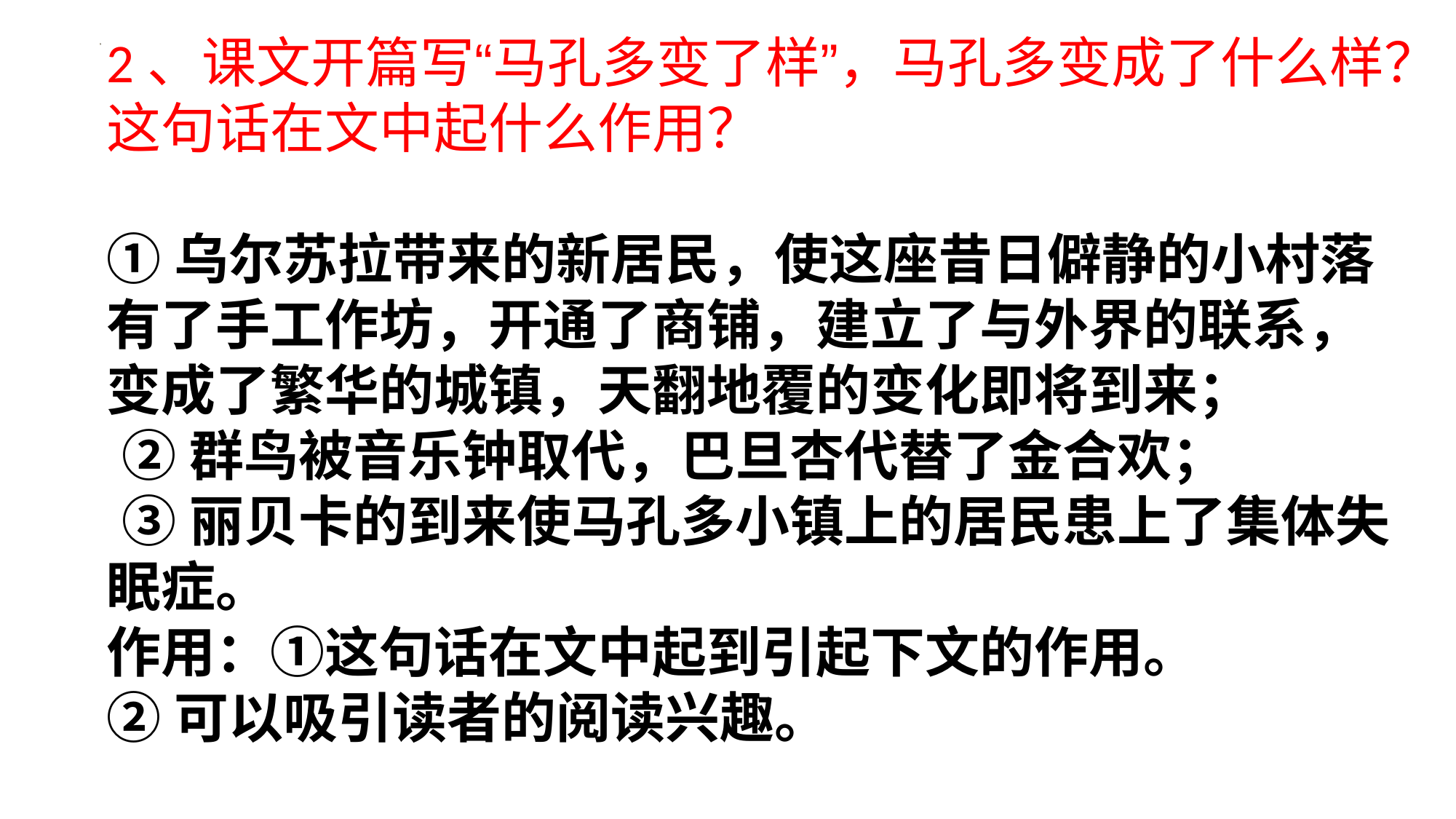

2、课文开篇写“马孔多变了样”，马孔多变成了什么样？这句话在文中起什么作用？

①乌尔苏拉带来的新居民，使这座昔日僻静的小村落有了手工作坊，开通了商铺，建立了与外界的联系，变成了繁华的城镇，天翻地覆的变化即将到来；
 ②群鸟被音乐钟取代，巴旦杏代替了金合欢；
 ③丽贝卡的到来使马孔多小镇上的居民患上了集体失眠症。
作用：①这句话在文中起到引起下文的作用。
②可以吸引读者的阅读兴趣。